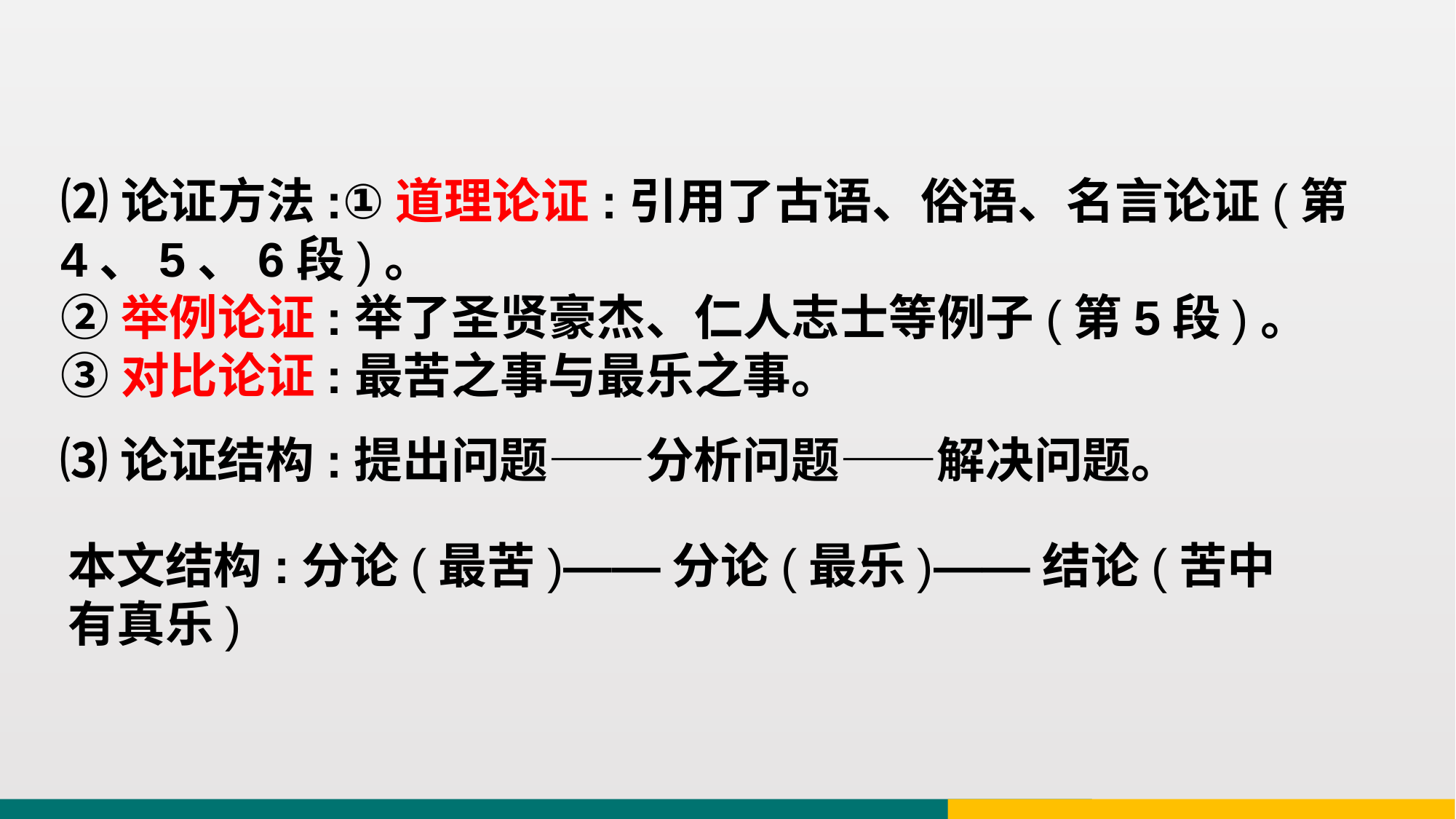

⑵论证方法:①道理论证:引用了古语、俗语、名言论证(第4、5、6段)。
②举例论证:举了圣贤豪杰、仁人志士等例子(第5段)。
③对比论证:最苦之事与最乐之事。
⑶论证结构:提出问题——分析问题——解决问题。
本文结构:分论(最苦)——分论(最乐)——结论(苦中有真乐)